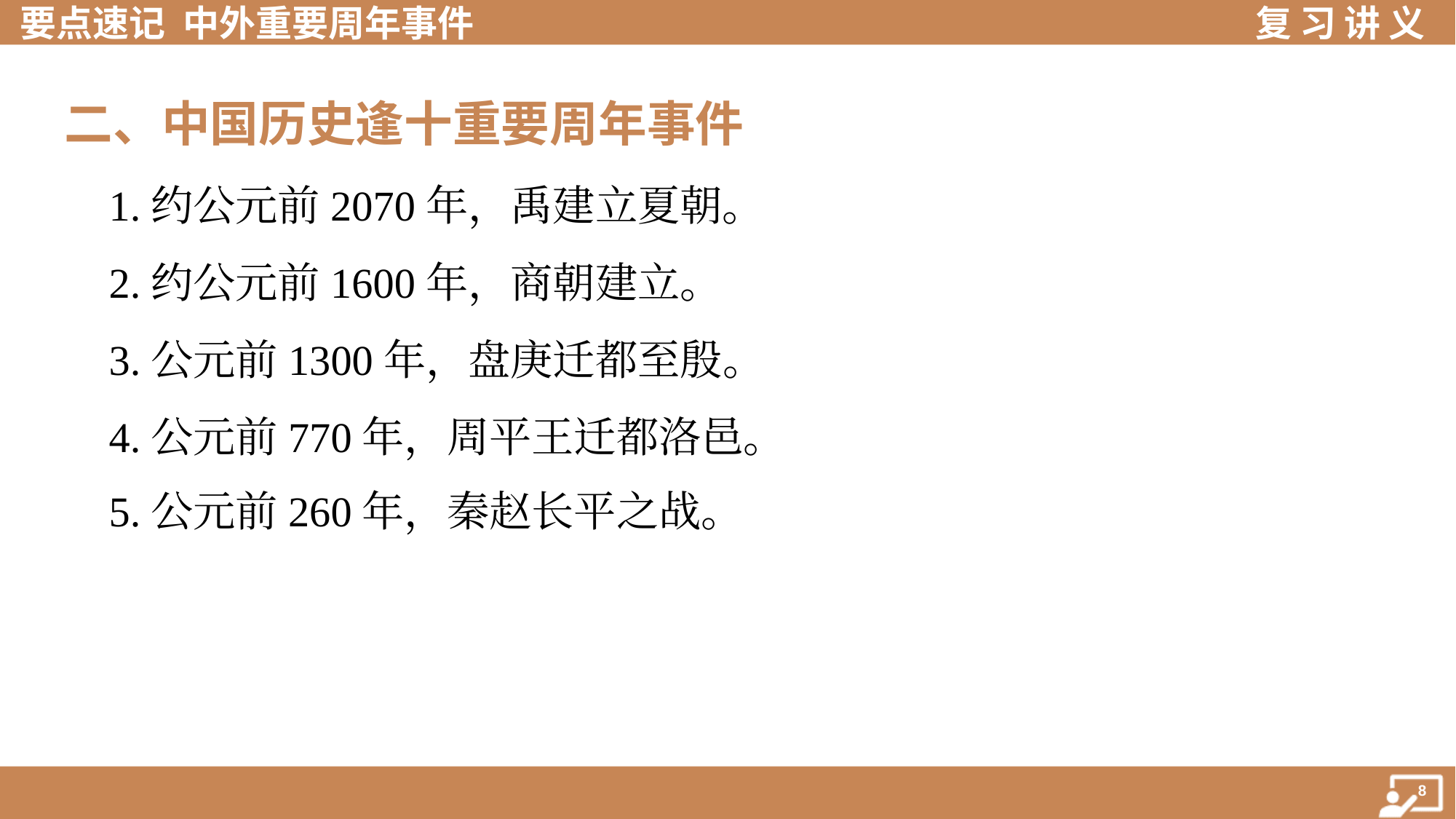

二、中国历史逢十重要周年事件
    1.约公元前2070年，禹建立夏朝。
    2.约公元前1600年，商朝建立。
    3.公元前1300年，盘庚迁都至殷。
    4.公元前770年，周平王迁都洛邑。
    5.公元前260年，秦赵长平之战。